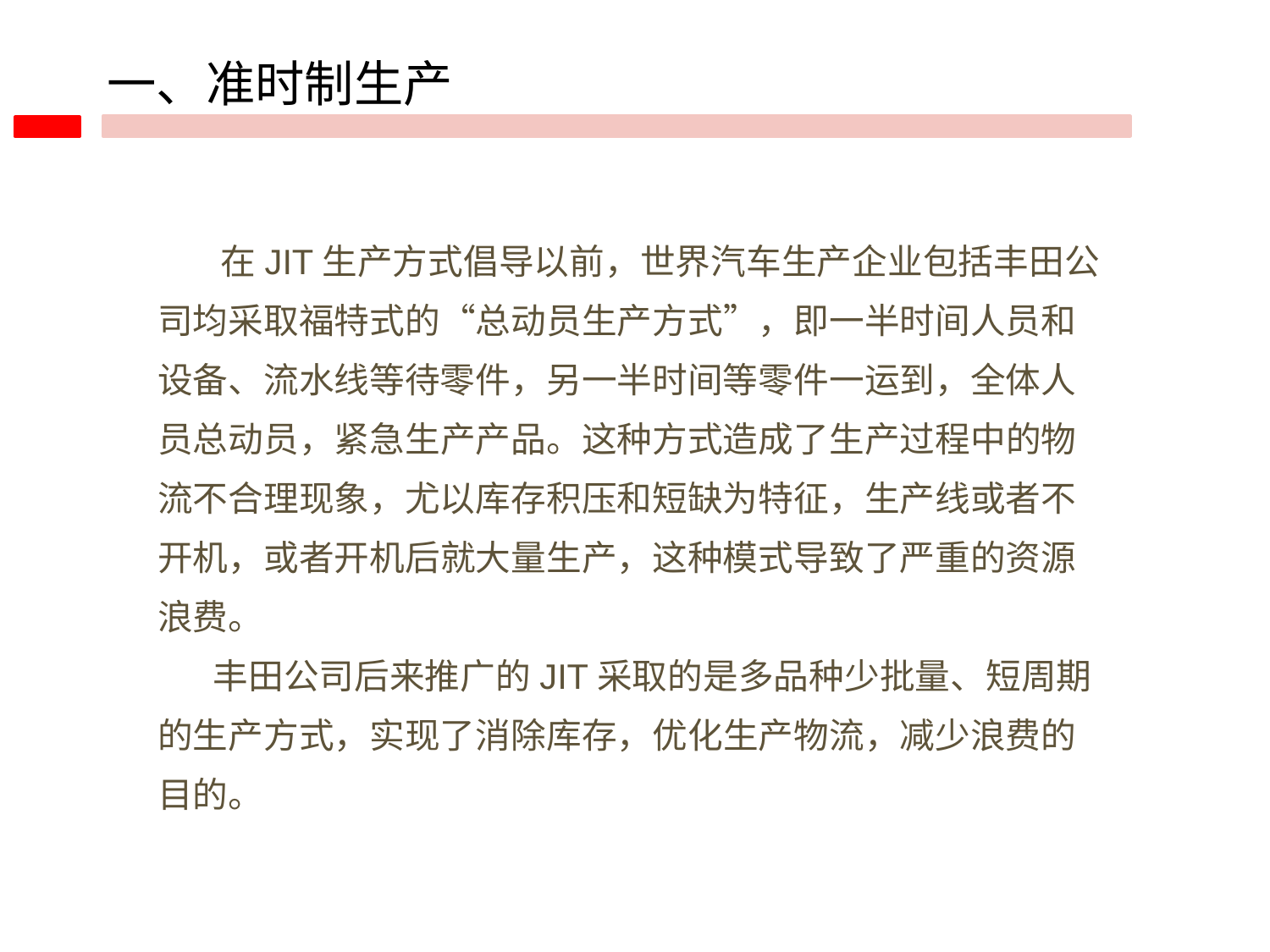

一、准时制生产
       在JIT生产方式倡导以前，世界汽车生产企业包括丰田公司均采取福特式的“总动员生产方式”，即一半时间人员和设备、流水线等待零件，另一半时间等零件一运到，全体人员总动员，紧急生产产品。这种方式造成了生产过程中的物流不合理现象，尤以库存积压和短缺为特征，生产线或者不开机，或者开机后就大量生产，这种模式导致了严重的资源浪费。
      丰田公司后来推广的JIT采取的是多品种少批量、短周期的生产方式，实现了消除库存，优化生产物流，减少浪费的目的。